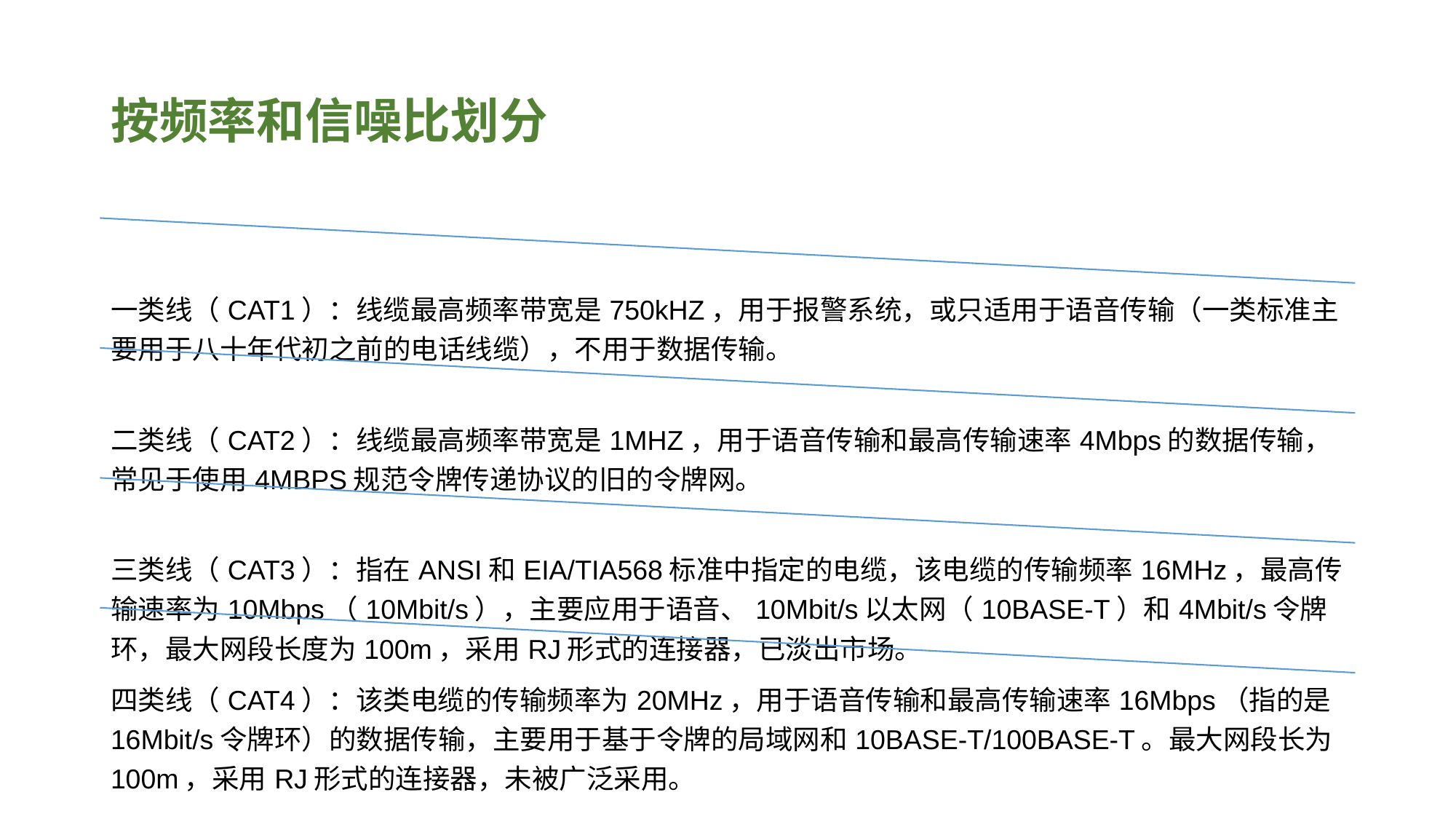

# 按频率和信噪比划分
一类线（CAT1）：线缆最高频率带宽是750kHZ，用于报警系统，或只适用于语音传输（一类标准主要用于八十年代初之前的电话线缆），不用于数据传输。
二类线（CAT2）：线缆最高频率带宽是1MHZ，用于语音传输和最高传输速率4Mbps的数据传输，常见于使用4MBPS规范令牌传递协议的旧的令牌网。
三类线（CAT3）：指在ANSI和EIA/TIA568标准中指定的电缆，该电缆的传输频率16MHz，最高传输速率为10Mbps（10Mbit/s），主要应用于语音、10Mbit/s以太网（10BASE-T）和4Mbit/s令牌环，最大网段长度为100m，采用RJ形式的连接器，已淡出市场。
四类线（CAT4）：该类电缆的传输频率为20MHz，用于语音传输和最高传输速率16Mbps（指的是16Mbit/s令牌环）的数据传输，主要用于基于令牌的局域网和10BASE-T/100BASE-T。最大网段长为100m，采用RJ形式的连接器，未被广泛采用。